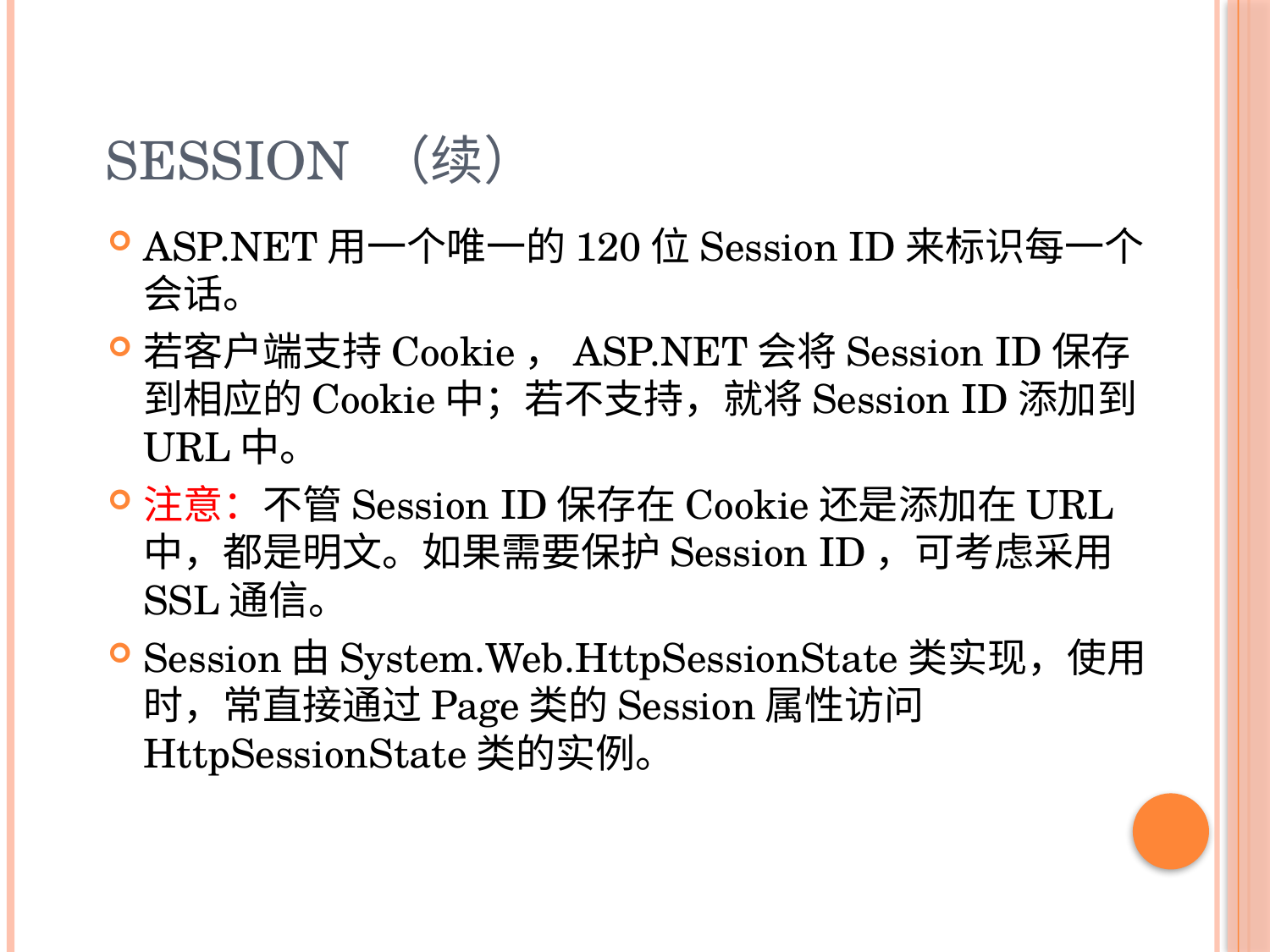

# Session （续）
ASP.NET用一个唯一的120位Session ID来标识每一个会话。
若客户端支持Cookie，ASP.NET会将Session ID保存到相应的Cookie中；若不支持，就将Session ID添加到URL中。
注意：不管Session ID保存在Cookie还是添加在URL中，都是明文。如果需要保护Session ID，可考虑采用SSL通信。
Session由System.Web.HttpSessionState类实现，使用时，常直接通过Page类的Session属性访问HttpSessionState类的实例。
28